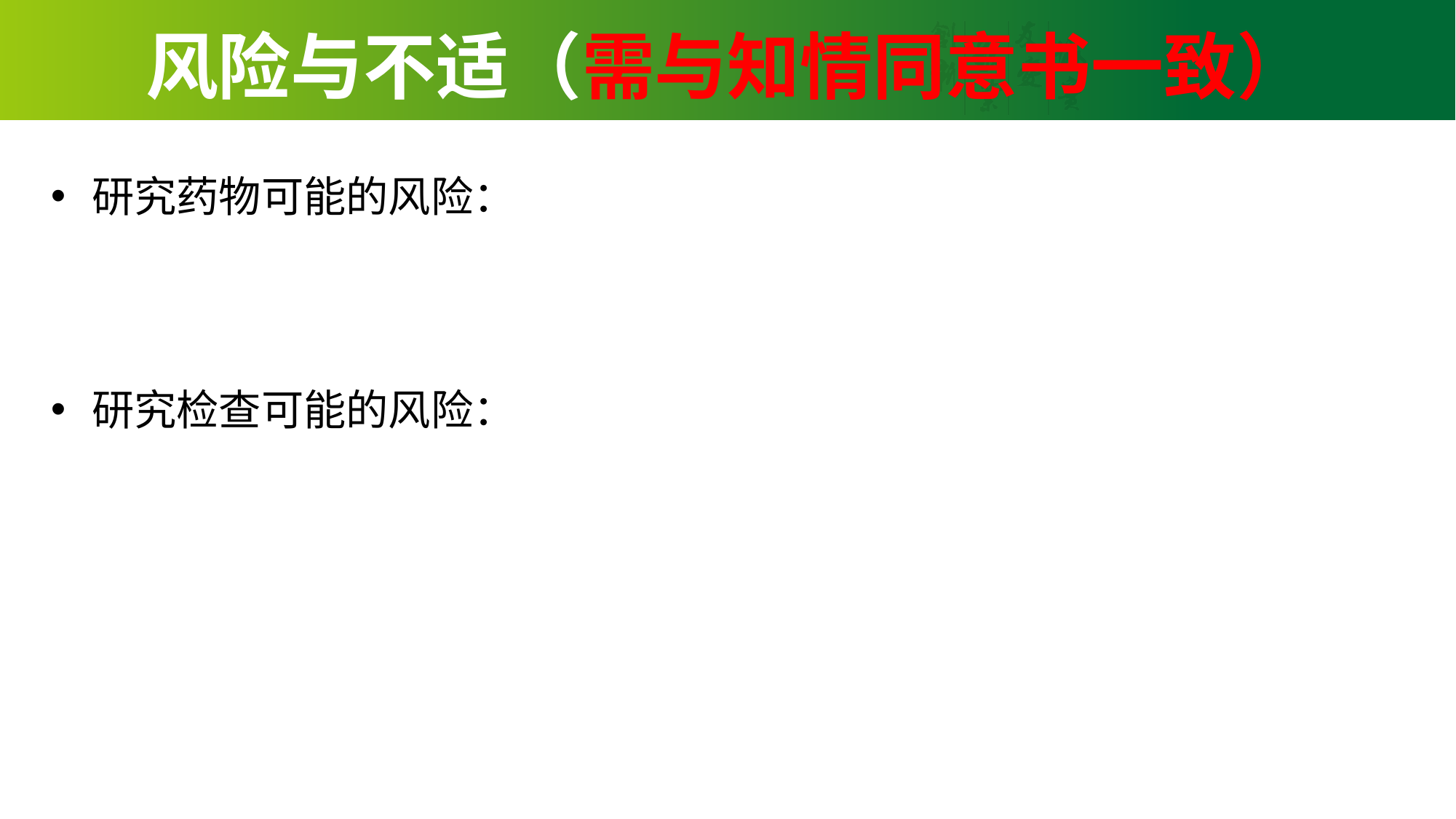

# 风险与不适（需与知情同意书一致）
研究药物可能的风险：

研究检查可能的风险：